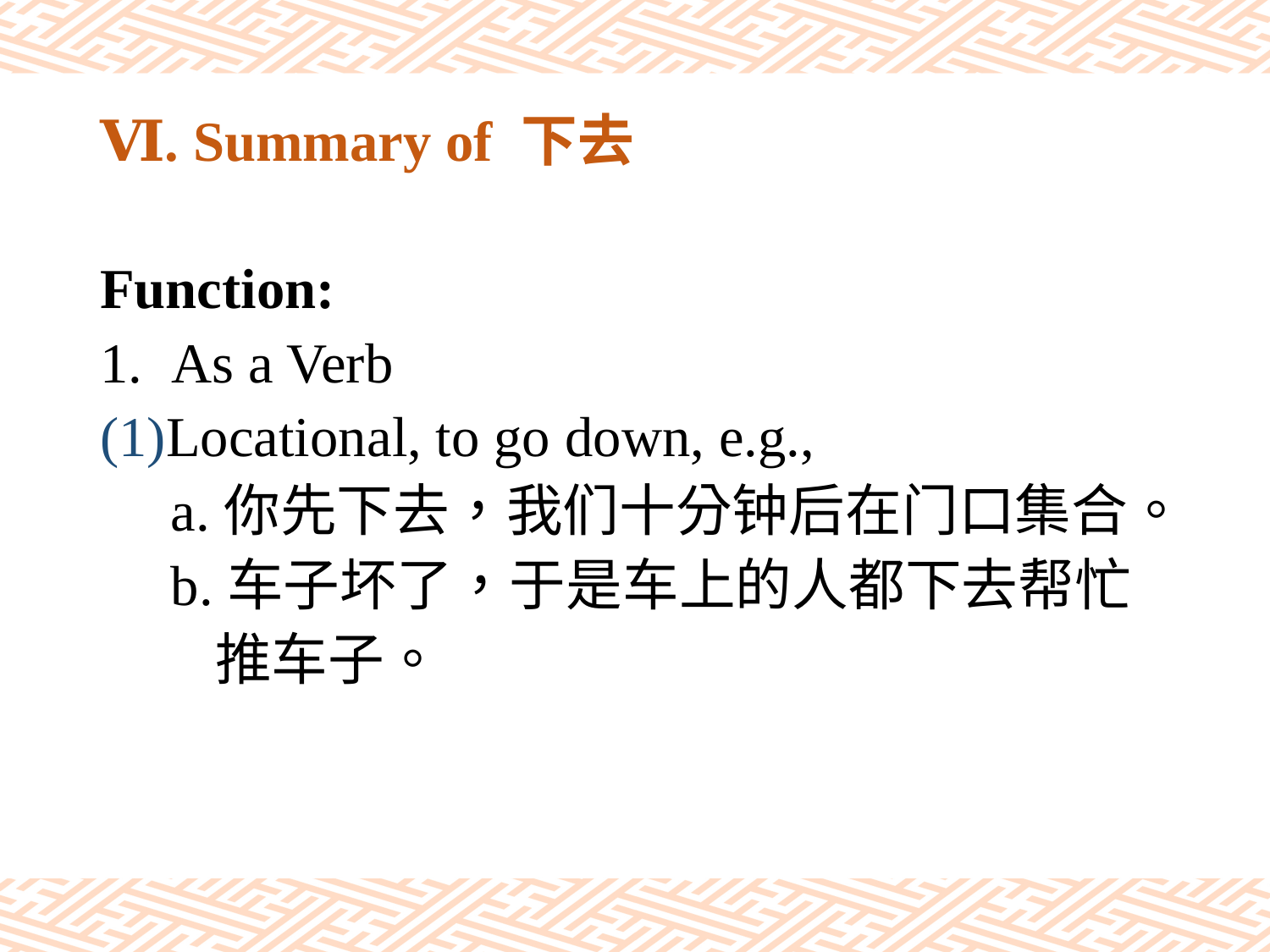

# Ⅵ. Summary of 下去
Function:
As a Verb
(1)Locational, to go down, e.g.,
     a.你先下去，我们十分钟后在门口集合。
     b.车子坏了，于是车上的人都下去帮忙
        推车子。